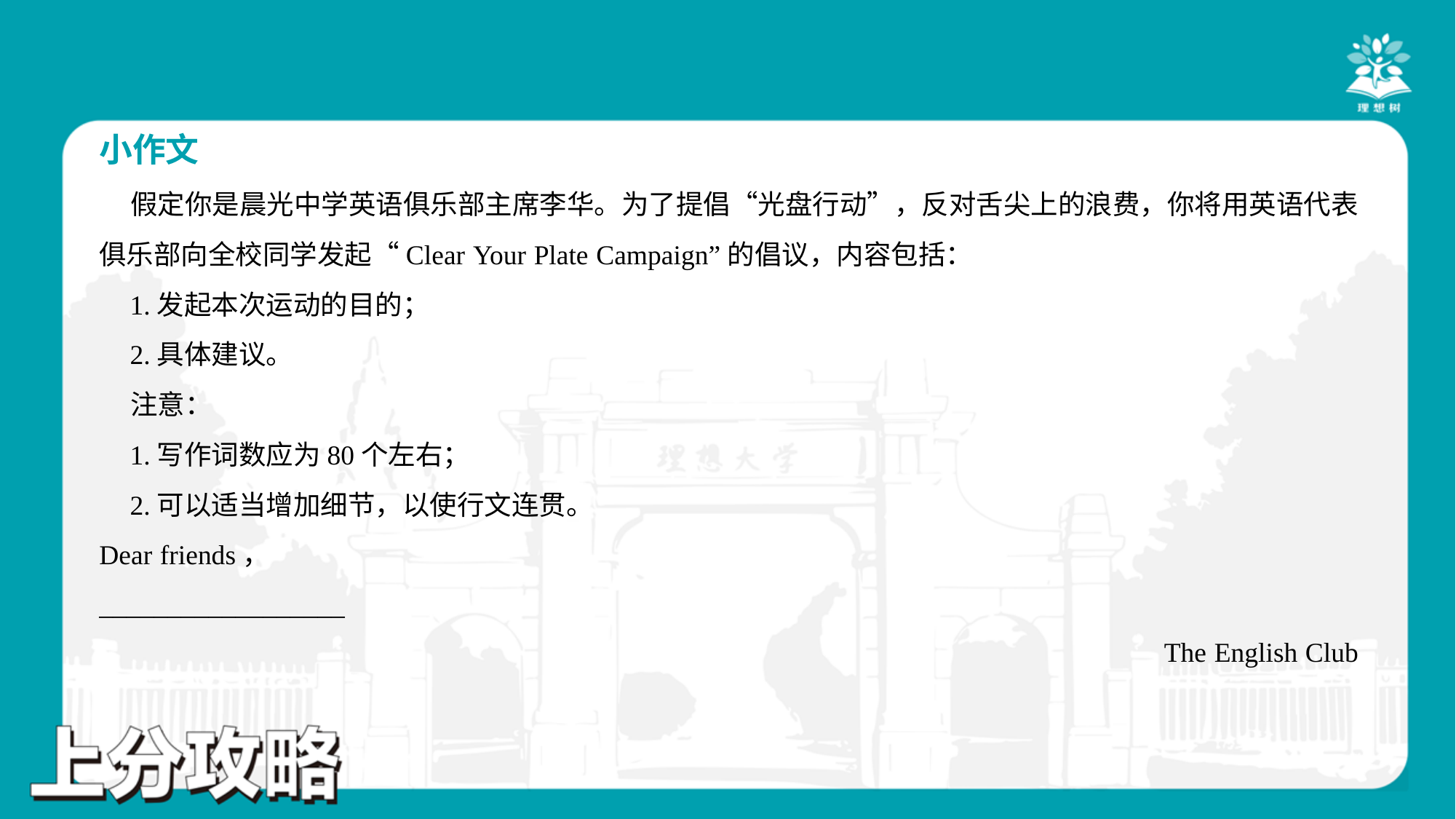

小作文
    假定你是晨光中学英语俱乐部主席李华。为了提倡“光盘行动”，反对舌尖上的浪费，你将用英语代表
俱乐部向全校同学发起“Clear Your Plate Campaign”的倡议，内容包括：
    1.发起本次运动的目的；
    2.具体建议。
    注意：
    1.写作词数应为80个左右；
    2.可以适当增加细节，以使行文连贯。
Dear friends，
__________________
The English Club